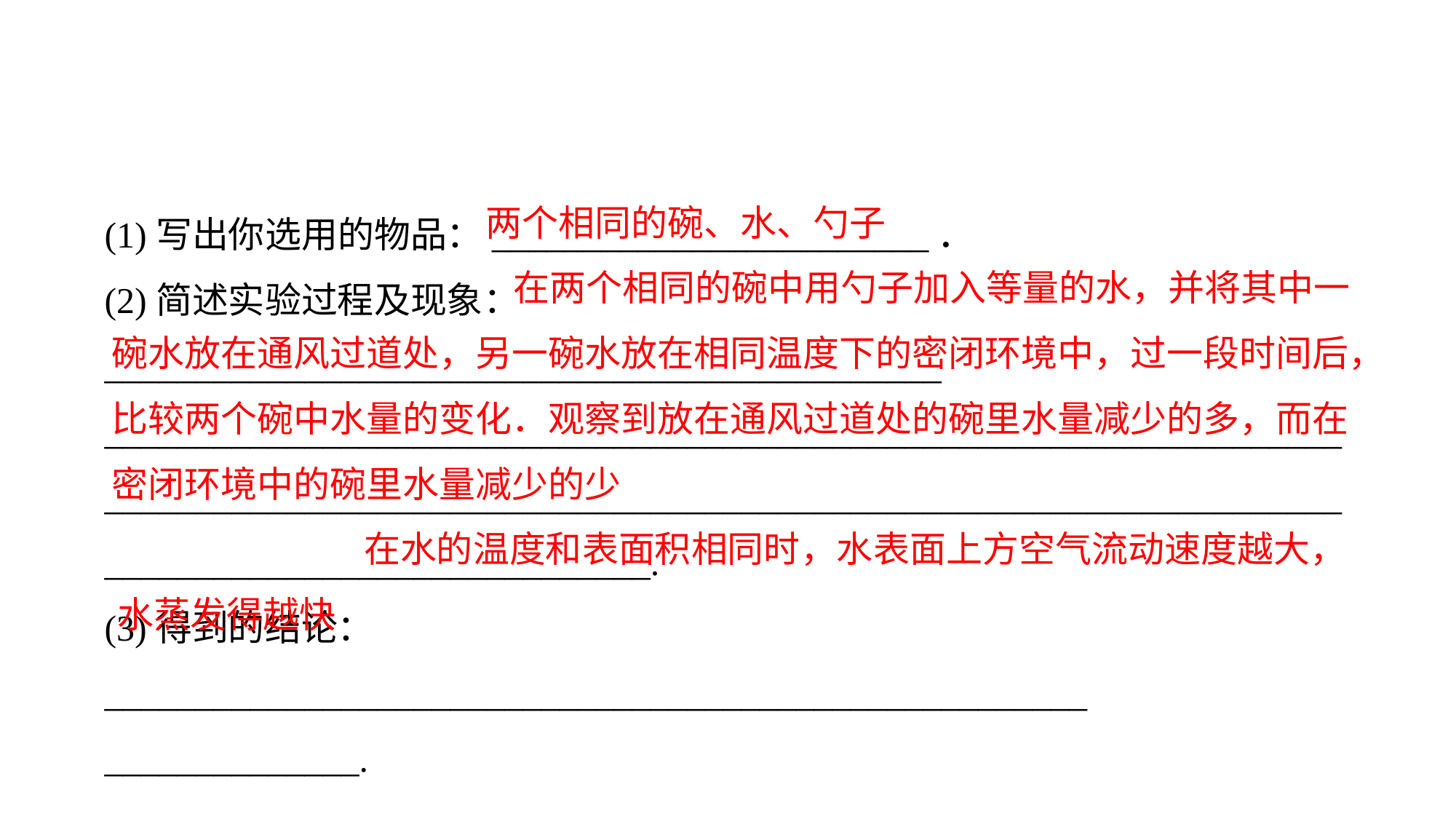

(1)写出你选用的物品：________________________．
(2)简述实验过程及现象：______________________________________________
______________________________________________________________________________________________________________________________________________________________________.(3)得到的结论：______________________________________________________
______________.
两个相同的碗、水、勺子
                                                在两个相同的碗中用勺子加入等量的水，并将其中一碗水放在通风过道处，另一碗水放在相同温度下的密闭环境中，过一段时间后，比较两个碗中水量的变化．观察到放在通风过道处的碗里水量减少的多，而在密闭环境中的碗里水量减少的少
                             在水的温度和表面积相同时，水表面上方空气流动速度越大，水蒸发得越快